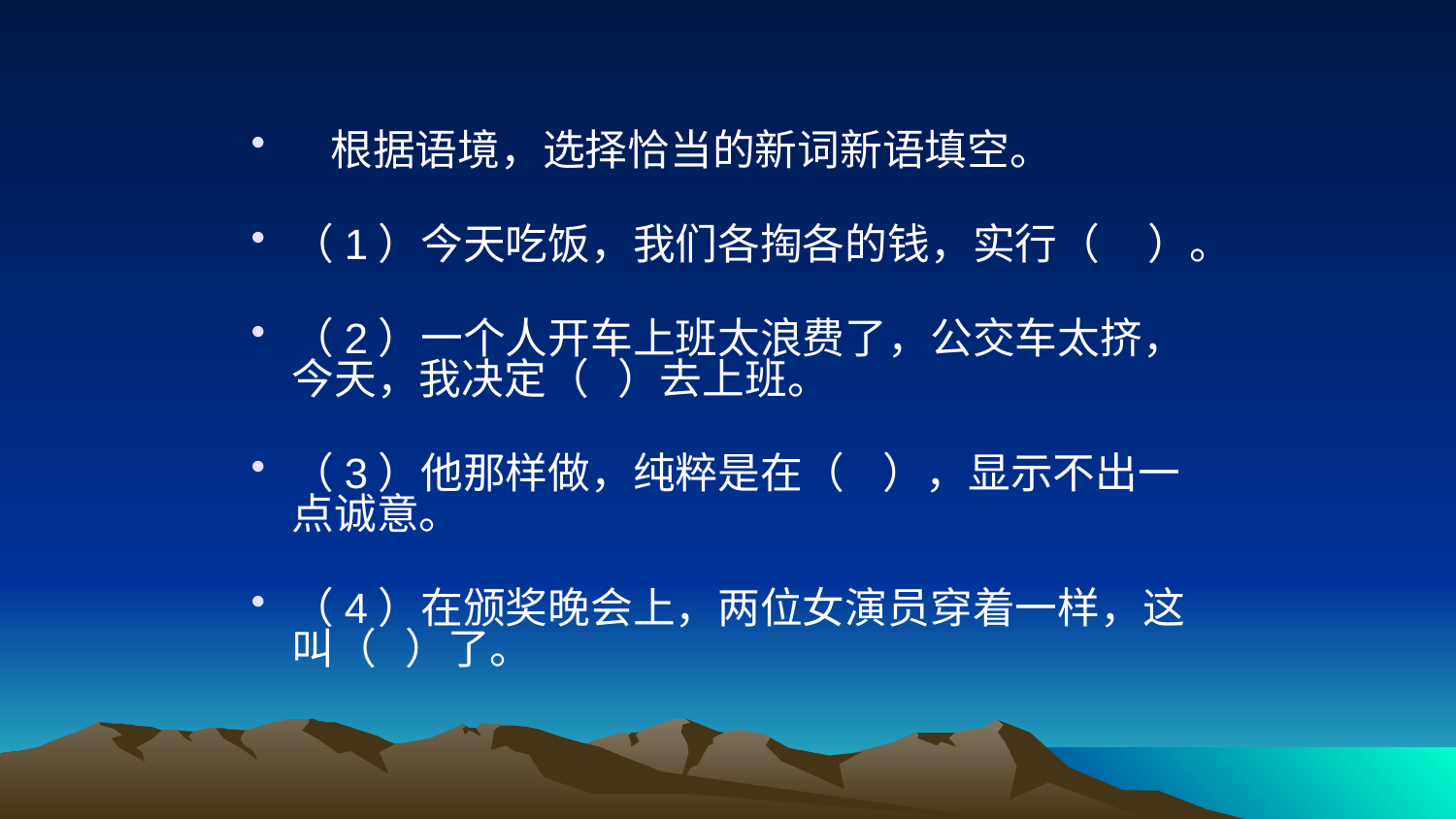

#
   根据语境，选择恰当的新词新语填空。

（1）今天吃饭，我们各掏各的钱，实行（     ）。

（2）一个人开车上班太浪费了，公交车太挤，今天，我决定（   ）去上班。

（3）他那样做，纯粹是在（    ），显示不出一点诚意。

（4）在颁奖晚会上，两位女演员穿着一样，这叫（   ）了。